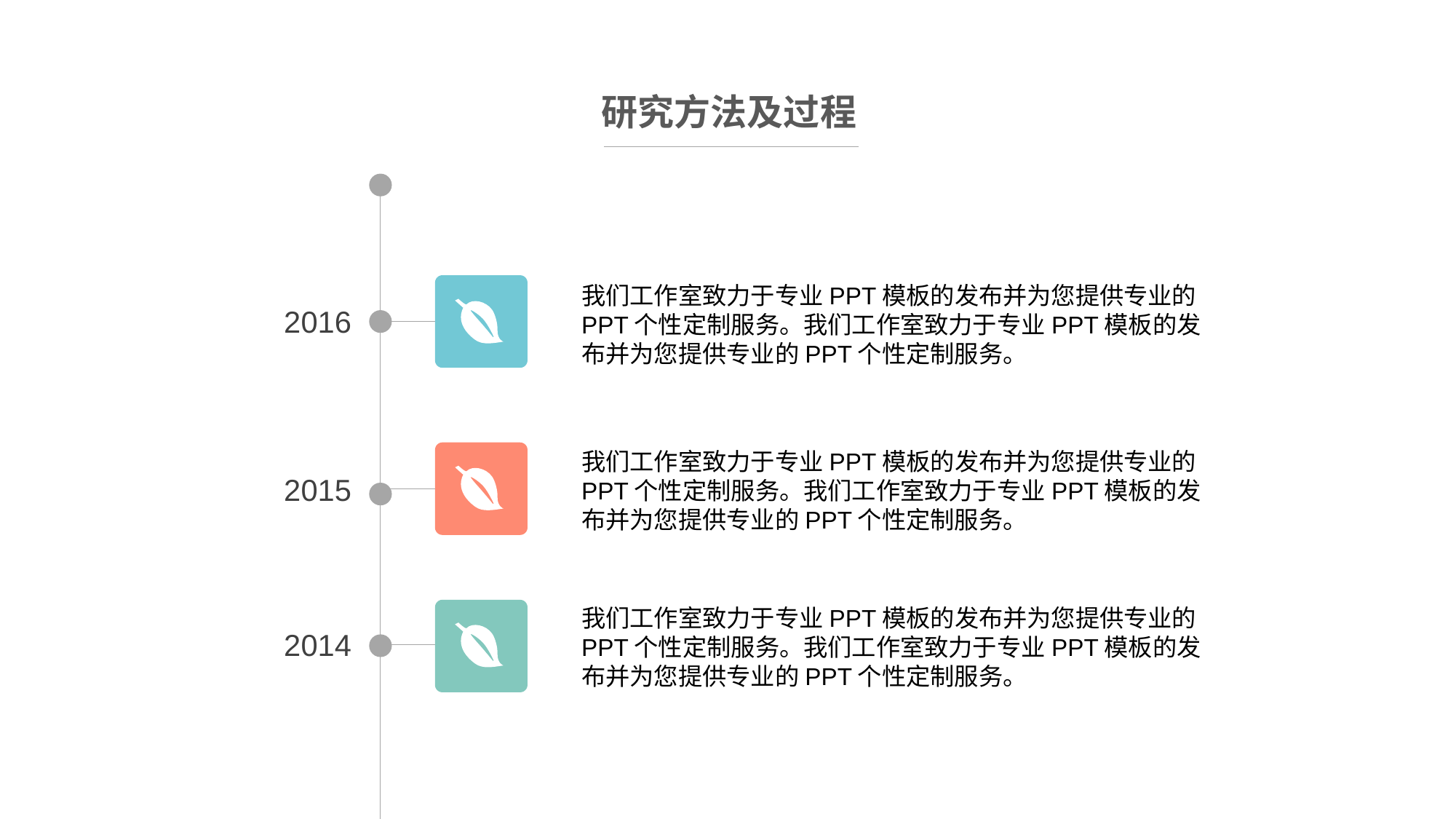

研究方法及过程

我们工作室致力于专业PPT模板的发布并为您提供专业的PPT个性定制服务。我们工作室致力于专业PPT模板的发布并为您提供专业的PPT个性定制服务。
2016
我们工作室致力于专业PPT模板的发布并为您提供专业的PPT个性定制服务。我们工作室致力于专业PPT模板的发布并为您提供专业的PPT个性定制服务。

2015
我们工作室致力于专业PPT模板的发布并为您提供专业的PPT个性定制服务。我们工作室致力于专业PPT模板的发布并为您提供专业的PPT个性定制服务。

2014